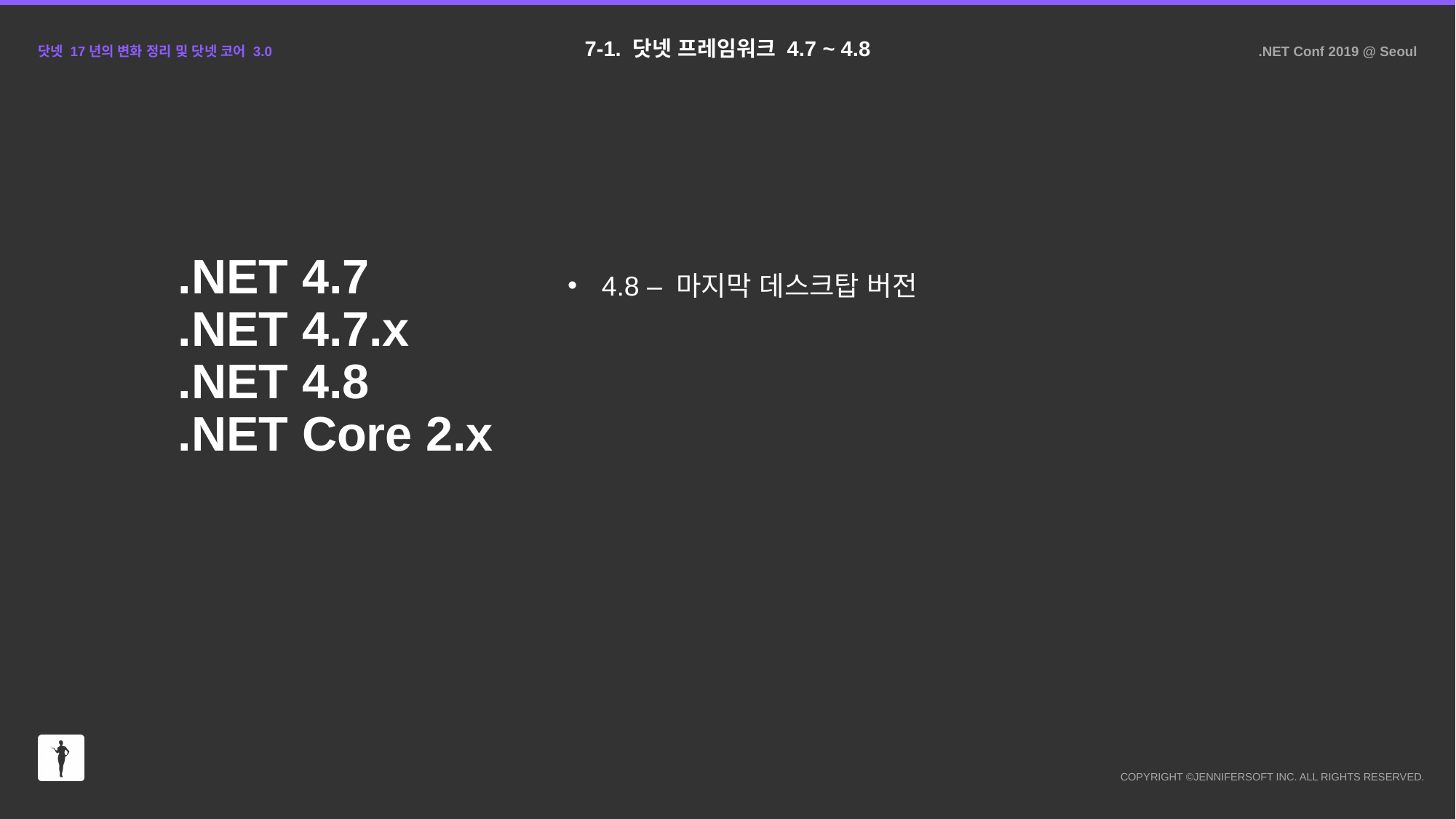

7-1. 닷넷 프레임워크 4.7 ~ 4.8
.NET 4.7
.NET 4.7.x
.NET 4.8
.NET Core 2.x
4.8 – 마지막 데스크탑 버전